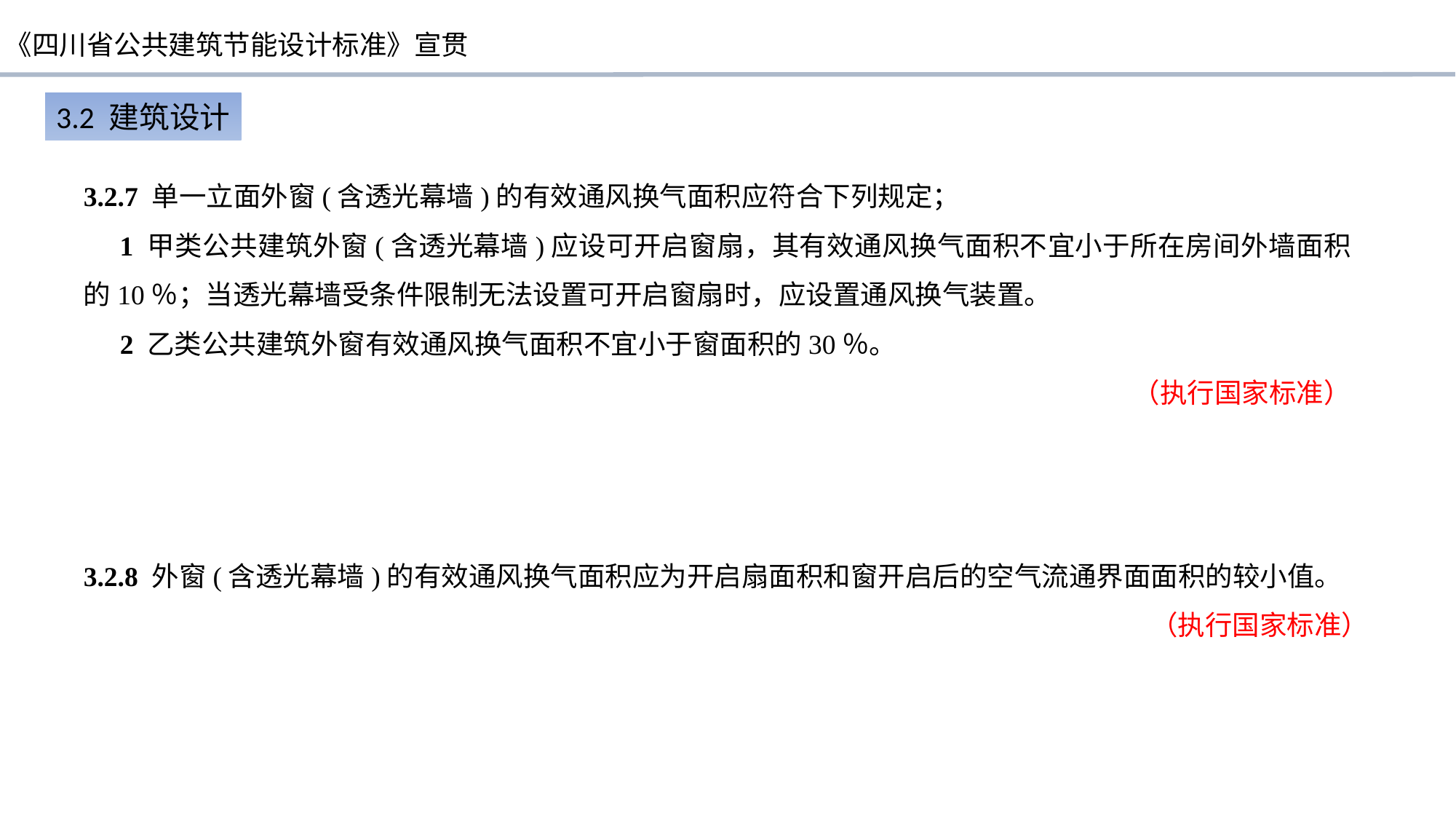

3.2 建筑设计
3.2.7 单一立面外窗(含透光幕墙)的有效通风换气面积应符合下列规定；
     1 甲类公共建筑外窗(含透光幕墙)应设可开启窗扇，其有效通风换气面积不宜小于所在房间外墙面积的10％；当透光幕墙受条件限制无法设置可开启窗扇时，应设置通风换气装置。
2 乙类公共建筑外窗有效通风换气面积不宜小于窗面积的30％。
（执行国家标准）

3.2.8 外窗(含透光幕墙)的有效通风换气面积应为开启扇面积和窗开启后的空气流通界面面积的较小值。
（执行国家标准）